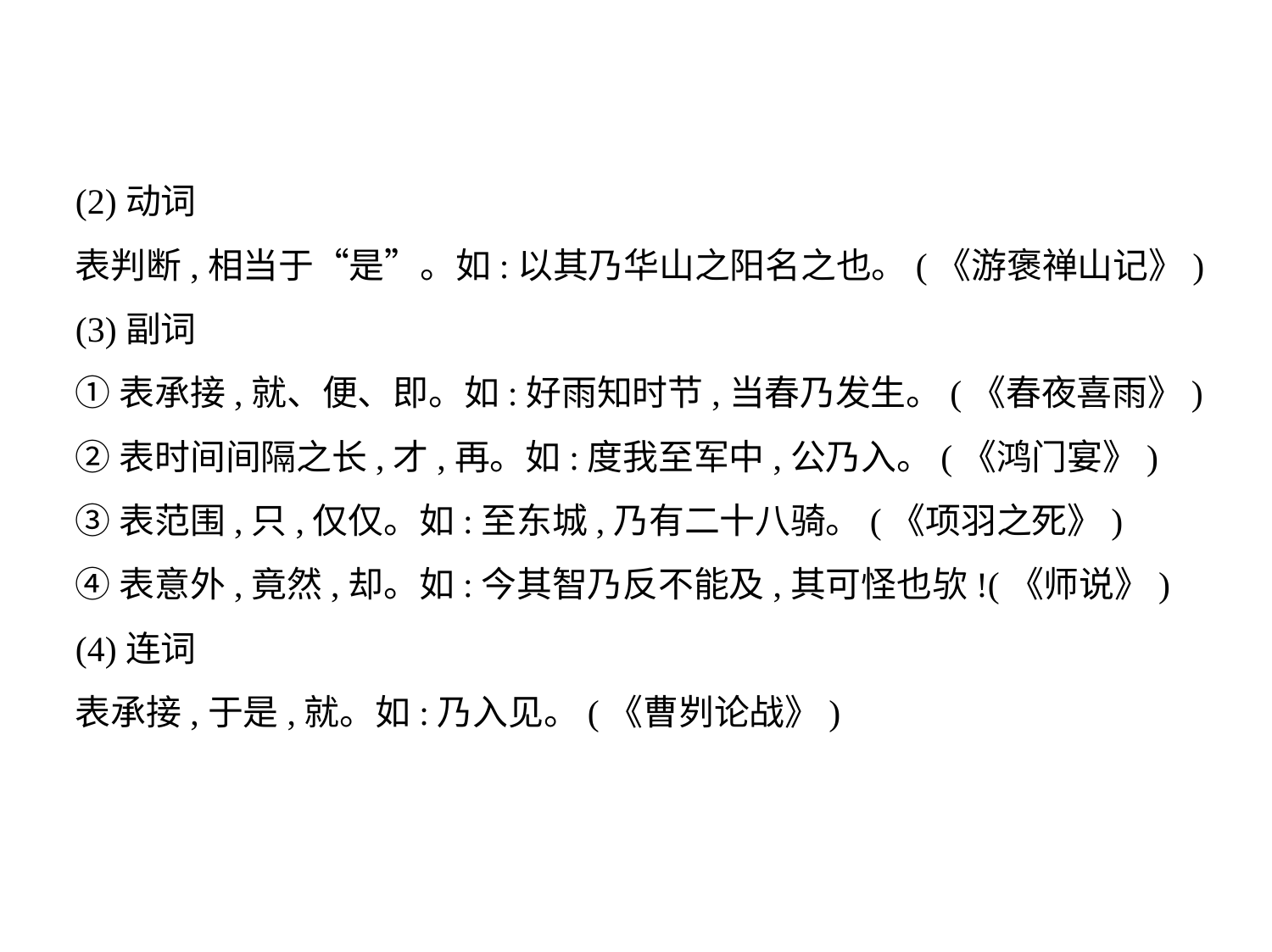

(2)动词
表判断,相当于“是”。如:以其乃华山之阳名之也。(《游褒禅山记》)
(3)副词
①表承接,就、便、即。如:好雨知时节,当春乃发生。(《春夜喜雨》)
②表时间间隔之长,才,再。如:度我至军中,公乃入。(《鸿门宴》)
③表范围,只,仅仅。如:至东城,乃有二十八骑。(《项羽之死》)
④表意外,竟然,却。如:今其智乃反不能及,其可怪也欤!(《师说》)
(4)连词
表承接,于是,就。如:乃入见。(《曹刿论战》)